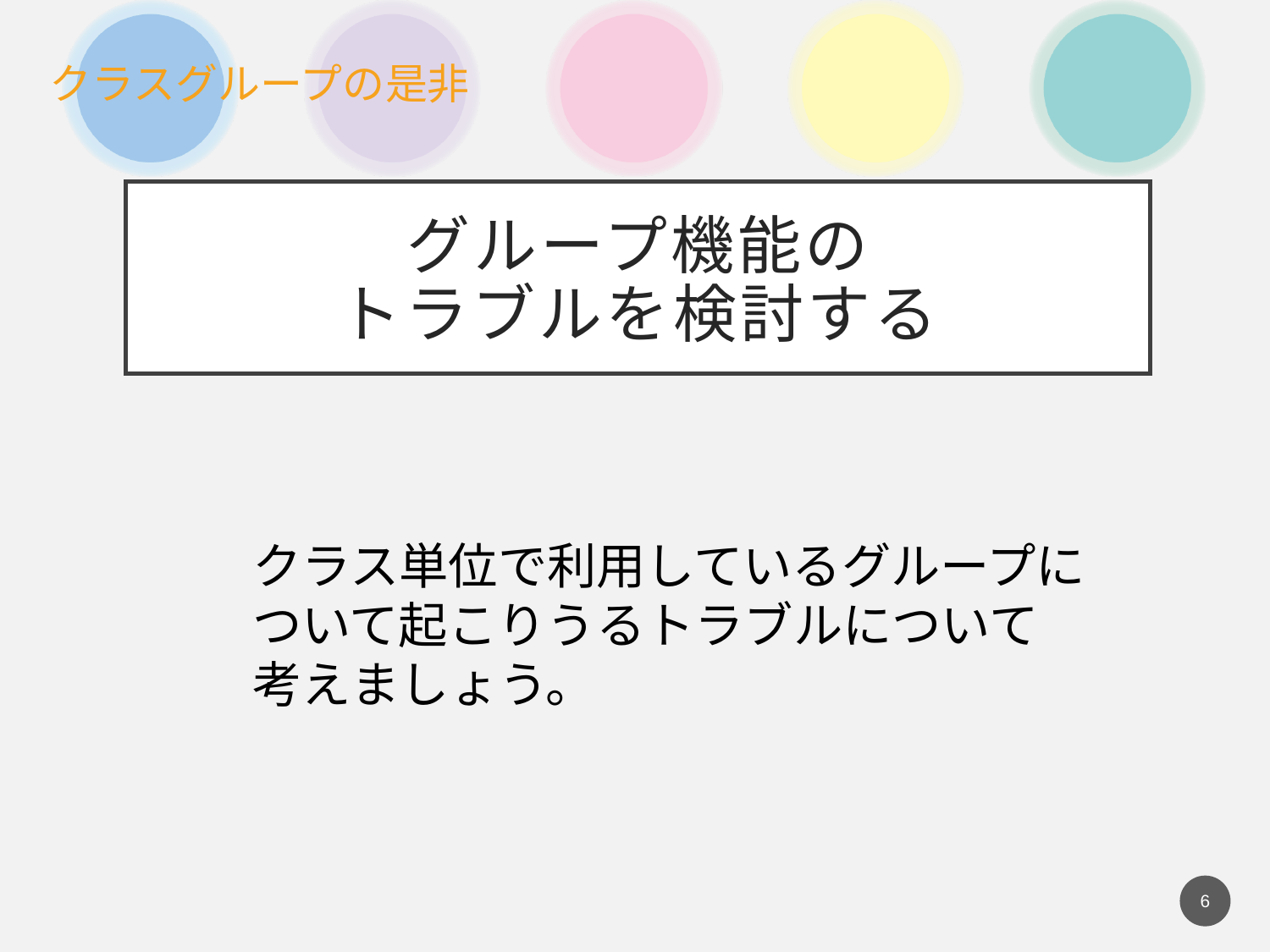

グループ機能の
トラブルを検討する
クラス単位で利用しているグループについて起こりうるトラブルについて考えましょう。
6